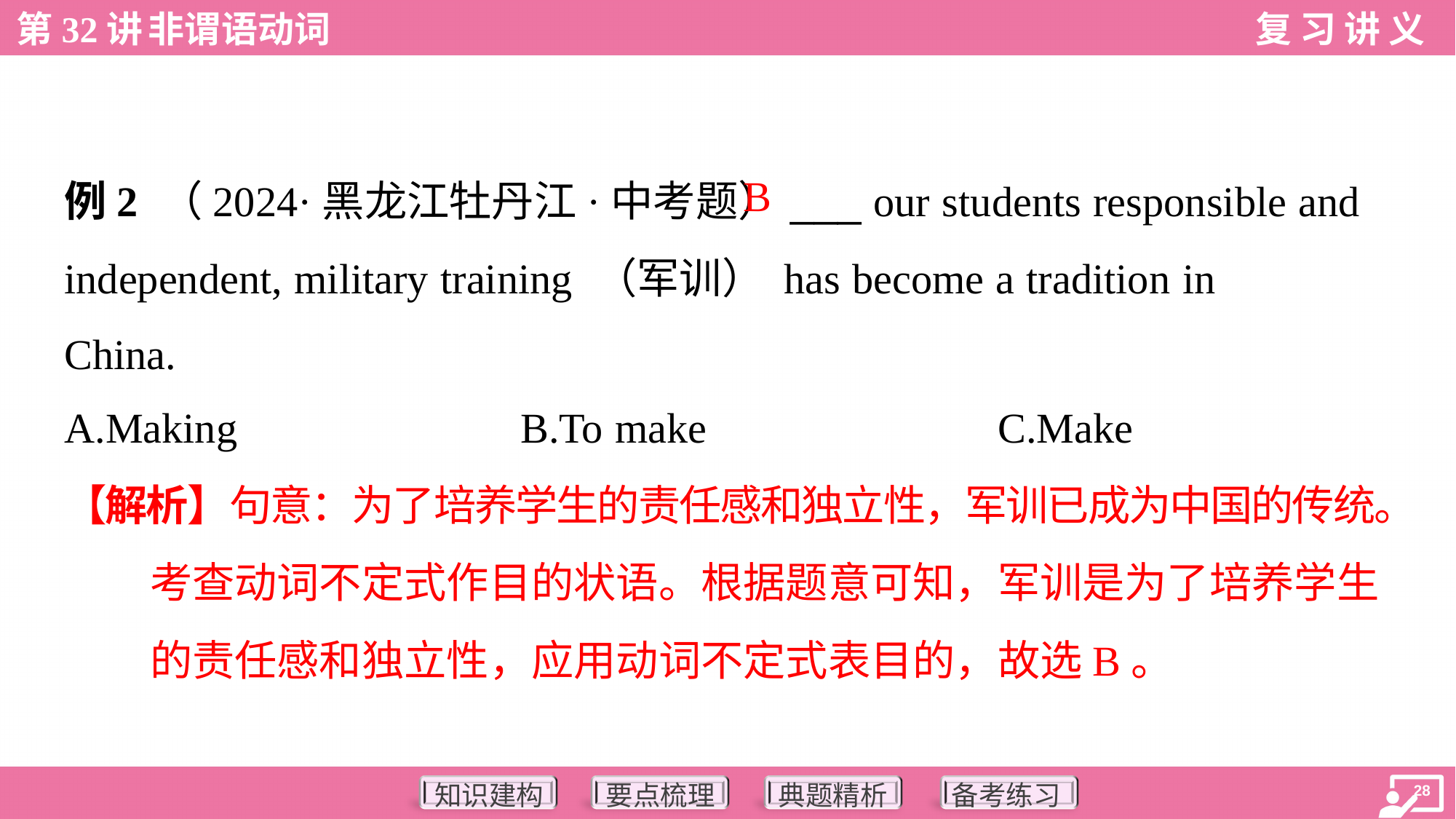

B
例2 （2024·黑龙江牡丹江·中考题）___ our students responsible and
independent, military training （军训） has become a tradition in
China.
A.Making	B.To make	C.Make
【解析】句意：为了培养学生的责任感和独立性，军训已成为中国的传统。
考查动词不定式作目的状语。根据题意可知，军训是为了培养学生
的责任感和独立性，应用动词不定式表目的，故选B。